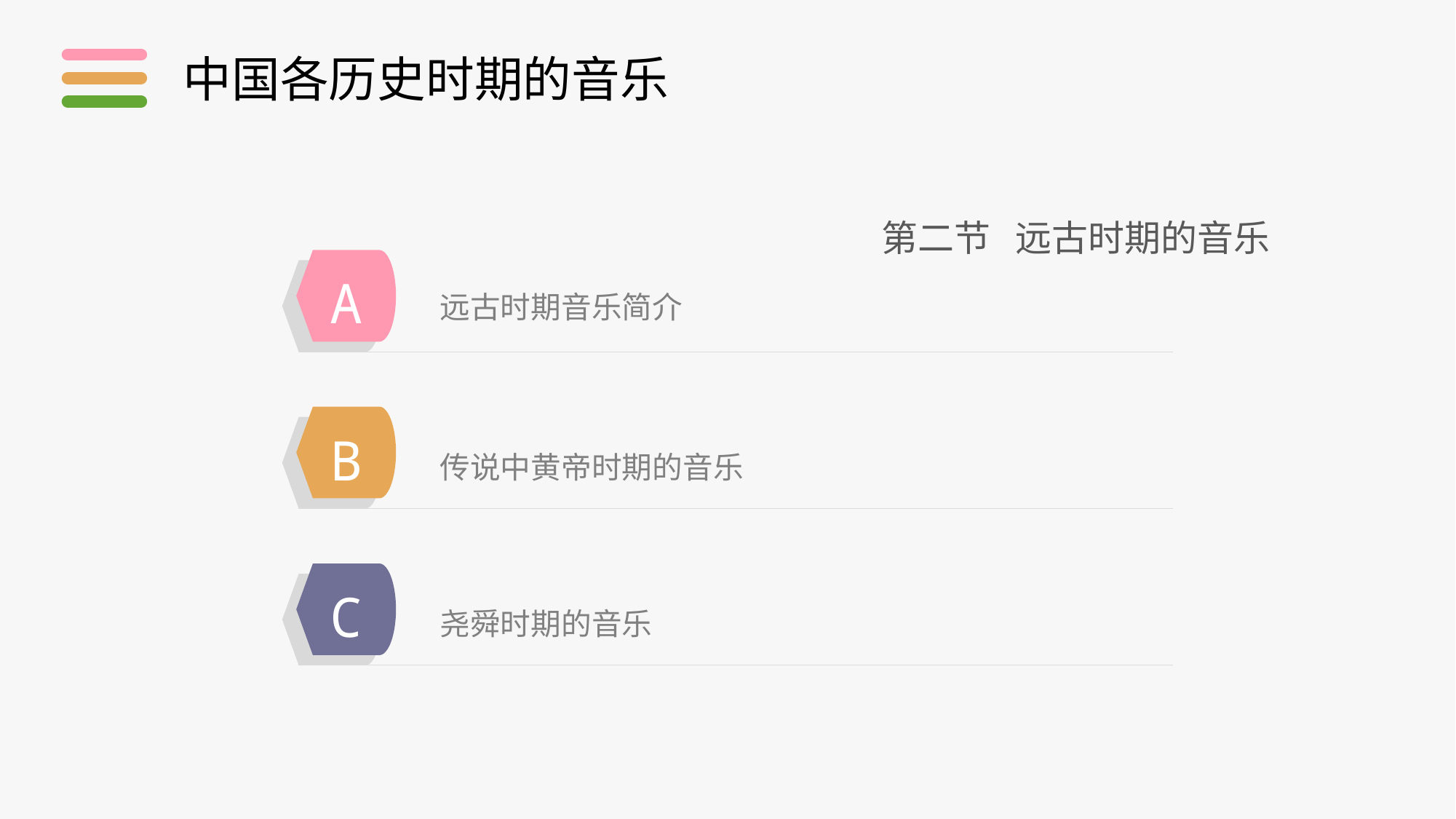

中国各历史时期的音乐
第二节   远古时期的音乐

远古时期音乐简介
A

传说中黄帝时期的音乐
B

尧舜时期的音乐
C